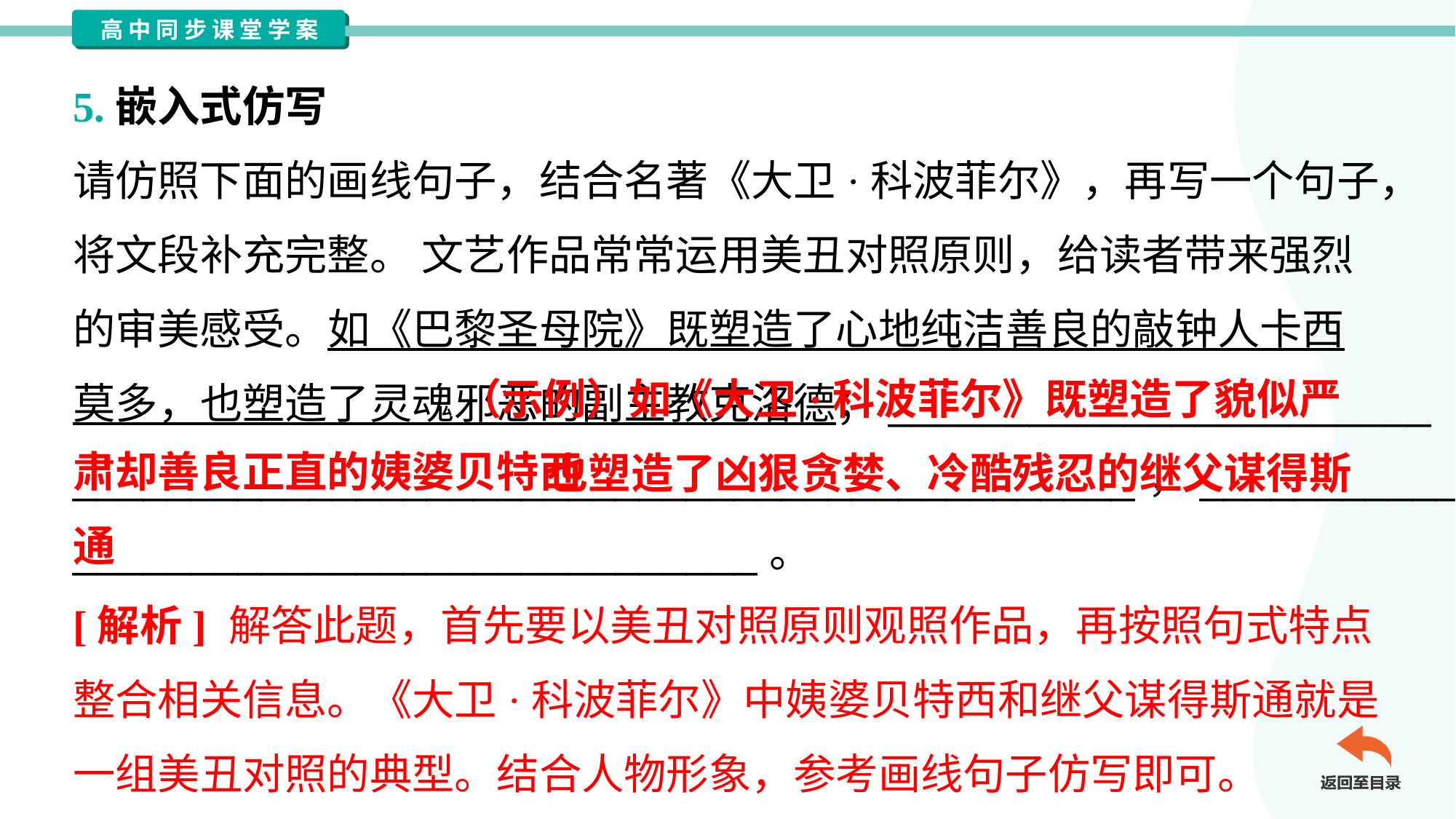

5.嵌入式仿写
请仿照下面的画线句子，结合名著《大卫·科波菲尔》，再写一个句子，
将文段补充完整。 文艺作品常常运用美丑对照原则，给读者带来强烈
的审美感受。如《巴黎圣母院》既塑造了心地纯洁善良的敲钟人卡西
莫多，也塑造了灵魂邪恶的副主教克洛德；_______________________
_____________________________________________，______________
_____________________________。
                                       （示例）如《大卫·科波菲尔》既塑造了貌似严肃却善良正直的姨婆贝特西
                                                也塑造了凶狠贪婪、冷酷残忍的继父谋得斯通
[解析] 解答此题，首先要以美丑对照原则观照作品，再按照句式特点
整合相关信息。《大卫·科波菲尔》中姨婆贝特西和继父谋得斯通就是
一组美丑对照的典型。结合人物形象，参考画线句子仿写即可。